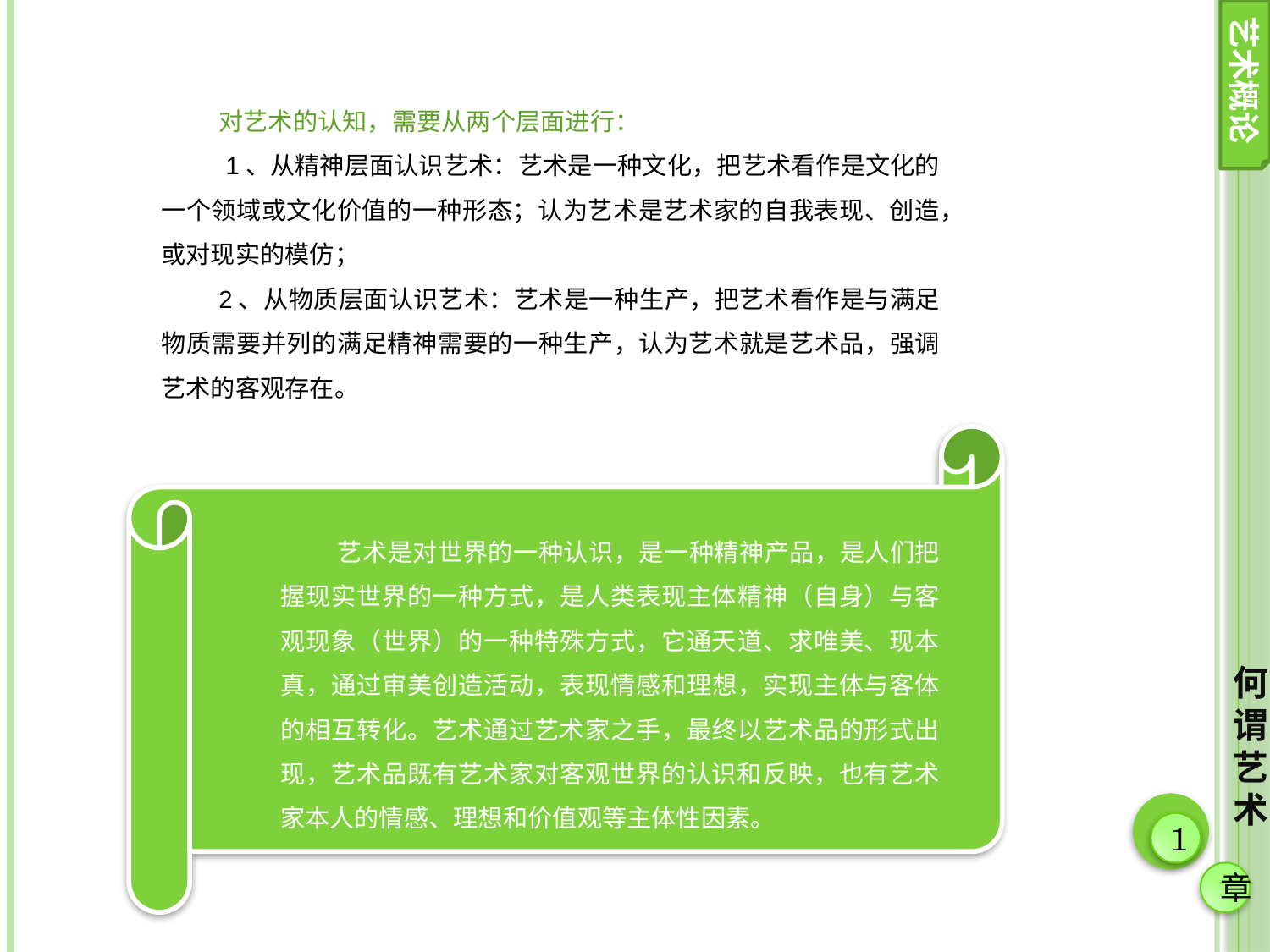

艺术概论
对艺术的认知，需要从两个层面进行：
 1、从精神层面认识艺术：艺术是一种文化，把艺术看作是文化的一个领域或文化价值的一种形态；认为艺术是艺术家的自我表现、创造，或对现实的模仿；
2、从物质层面认识艺术：艺术是一种生产，把艺术看作是与满足物质需要并列的满足精神需要的一种生产，认为艺术就是艺术品，强调艺术的客观存在。

艺术是对世界的一种认识，是一种精神产品，是人们把握现实世界的一种方式，是人类表现主体精神（自身）与客观现象（世界）的一种特殊方式，它通天道、求唯美、现本真，通过审美创造活动，表现情感和理想，实现主体与客体的相互转化。艺术通过艺术家之手，最终以艺术品的形式出现，艺术品既有艺术家对客观世界的认识和反映，也有艺术家本人的情感、理想和价值观等主体性因素。
何谓艺术
1
章